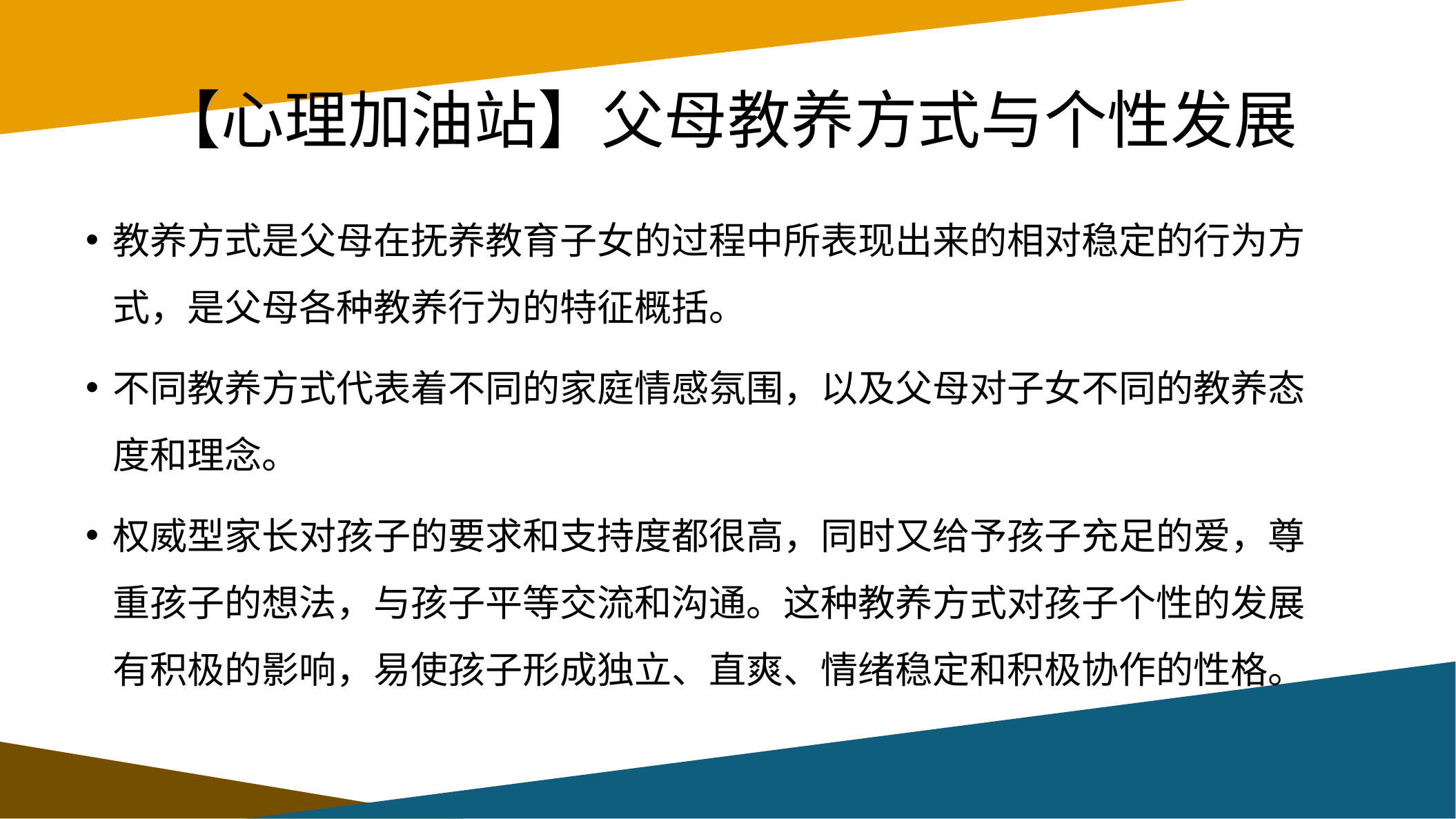

# 【心理加油站】父母教养方式与个性发展
教养方式是父母在抚养教育子女的过程中所表现出来的相对稳定的行为方式，是父母各种教养行为的特征概括。
不同教养方式代表着不同的家庭情感氛围，以及父母对子女不同的教养态度和理念。
权威型家长对孩子的要求和支持度都很高，同时又给予孩子充足的爱，尊重孩子的想法，与孩子平等交流和沟通。这种教养方式对孩子个性的发展有积极的影响，易使孩子形成独立、直爽、情绪稳定和积极协作的性格。